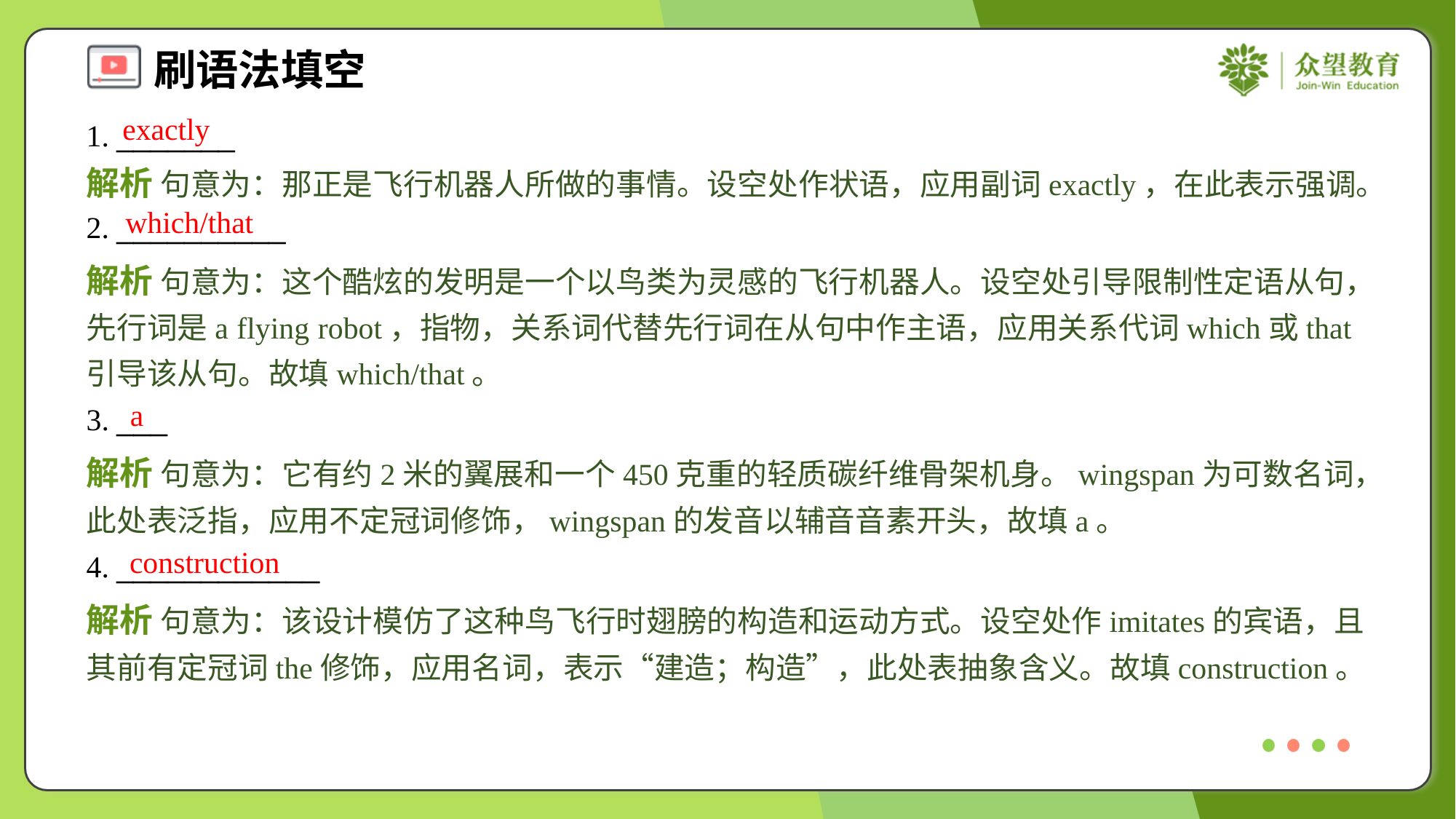

exactly
1. _______
解析 句意为：那正是飞行机器人所做的事情。设空处作状语，应用副词exactly，在此表示强调。
which/that
2. __________
解析 句意为：这个酷炫的发明是一个以鸟类为灵感的飞行机器人。设空处引导限制性定语从句，先行词是a flying robot，指物，关系词代替先行词在从句中作主语，应用关系代词which或that引导该从句。故填which/that。
a
3. ___
解析 句意为：它有约2米的翼展和一个450克重的轻质碳纤维骨架机身。wingspan为可数名词，此处表泛指，应用不定冠词修饰，wingspan的发音以辅音音素开头，故填a。
construction
4. ____________
解析 句意为：该设计模仿了这种鸟飞行时翅膀的构造和运动方式。设空处作imitates的宾语，且其前有定冠词the修饰，应用名词，表示“建造；构造”，此处表抽象含义。故填construction。